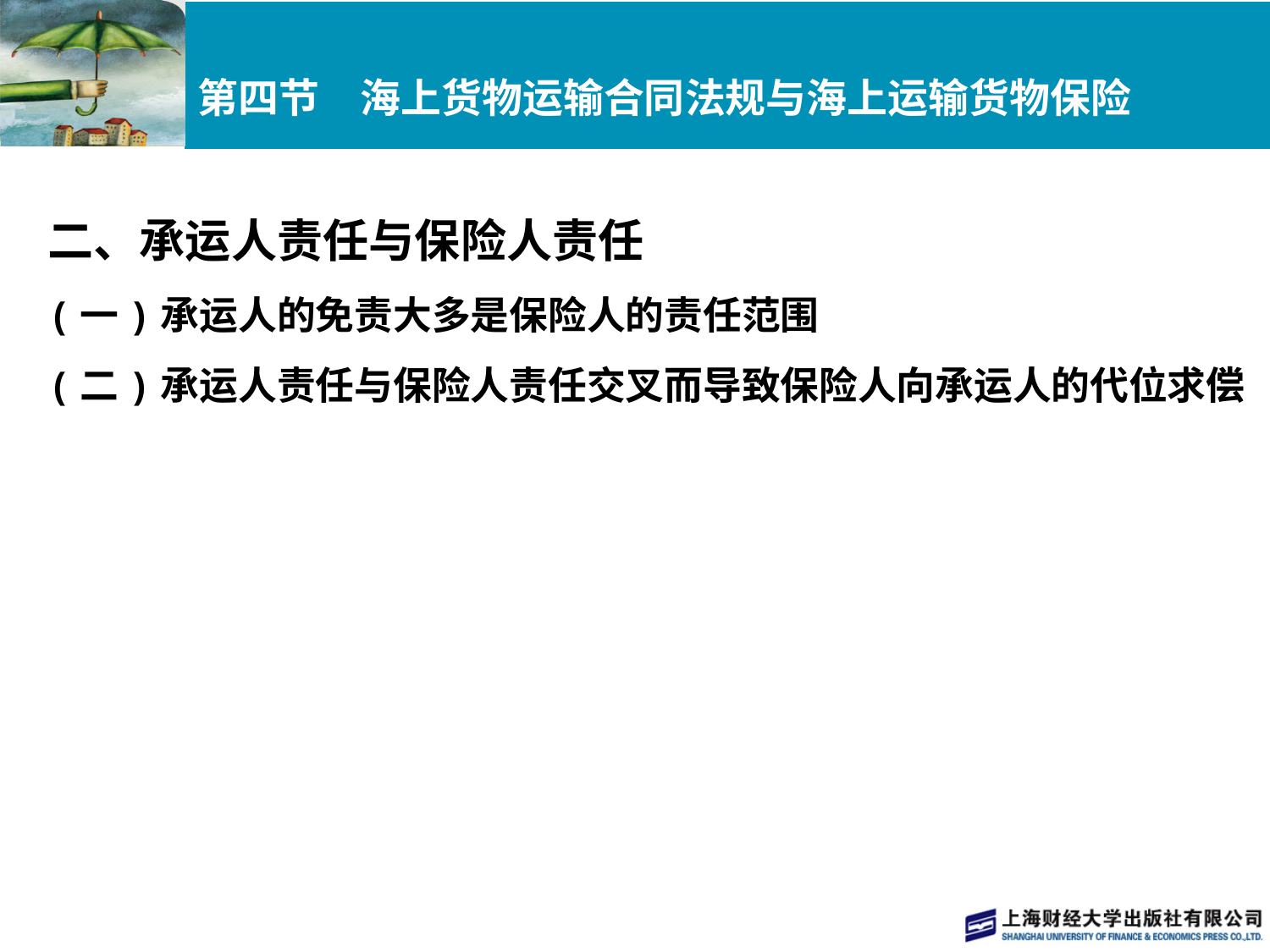

# 第四节　海上货物运输合同法规与海上运输货物保险
二、承运人责任与保险人责任
(一)承运人的免责大多是保险人的责任范围
(二)承运人责任与保险人责任交叉而导致保险人向承运人的代位求偿